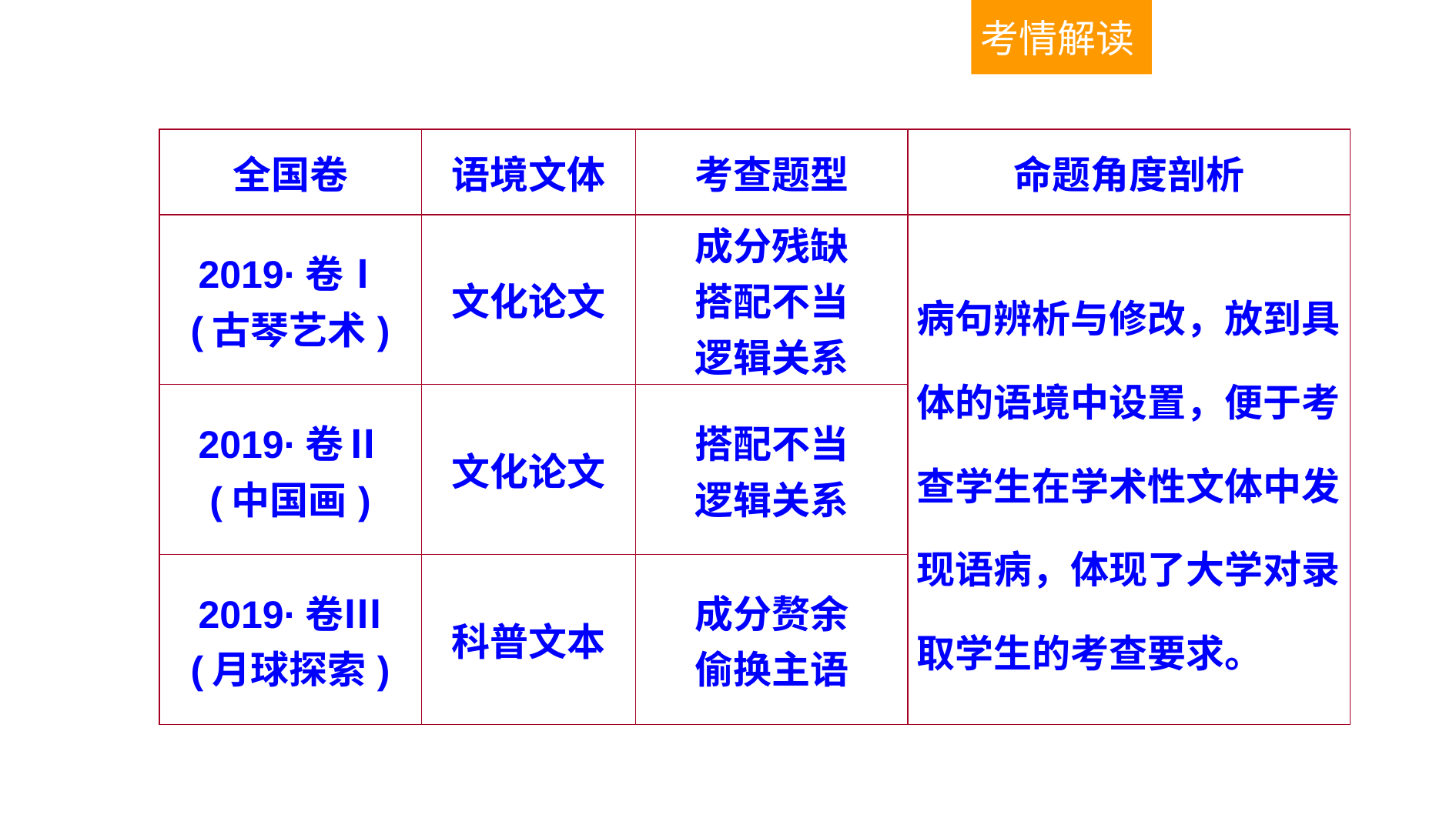

考情解读
| 全国卷 | 语境文体 | 考查题型 | 命题角度剖析 |
| --- | --- | --- | --- |
| 2019·卷Ⅰ (古琴艺术) | 文化论文 | 成分残缺 搭配不当 逻辑关系 | 病句辨析与修改，放到具体的语境中设置，便于考查学生在学术性文体中发现语病，体现了大学对录取学生的考查要求。 |
| 2019·卷Ⅱ (中国画) | 文化论文 | 搭配不当 逻辑关系 |  |
| 2019·卷Ⅲ (月球探索) | 科普文本 | 成分赘余 偷换主语 |  |